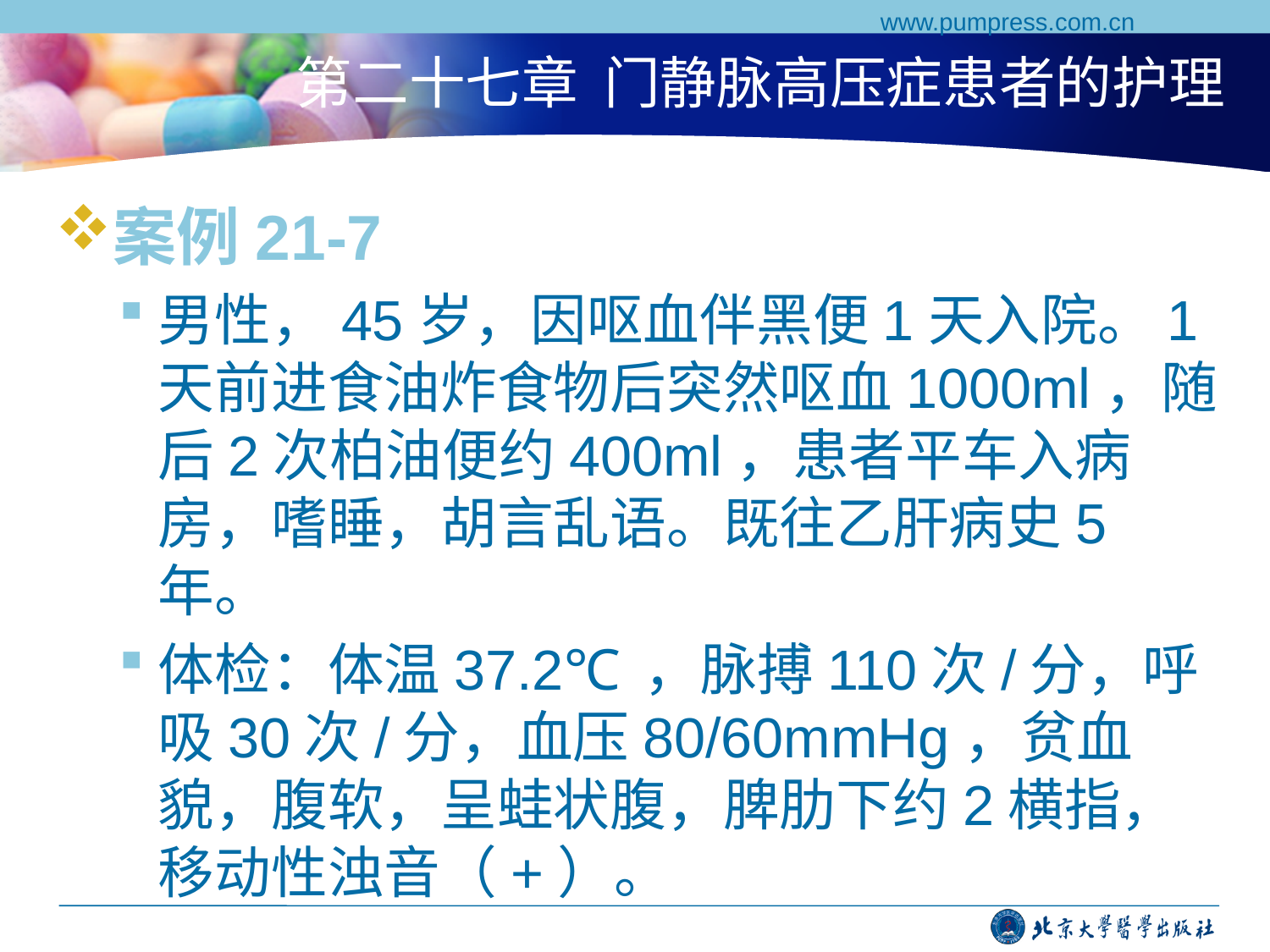

www.pumpress.com.cn
# 第二十七章  门静脉高压症患者的护理
案例21-7
男性，45岁，因呕血伴黑便1天入院。1天前进食油炸食物后突然呕血1000ml，随后2次柏油便约400ml，患者平车入病房，嗜睡，胡言乱语。既往乙肝病史5年。
体检：体温37.2℃，脉搏110次/分，呼吸30次/分，血压80/60mmHg，贫血貌，腹软，呈蛙状腹，脾肋下约2横指，移动性浊音（+）。